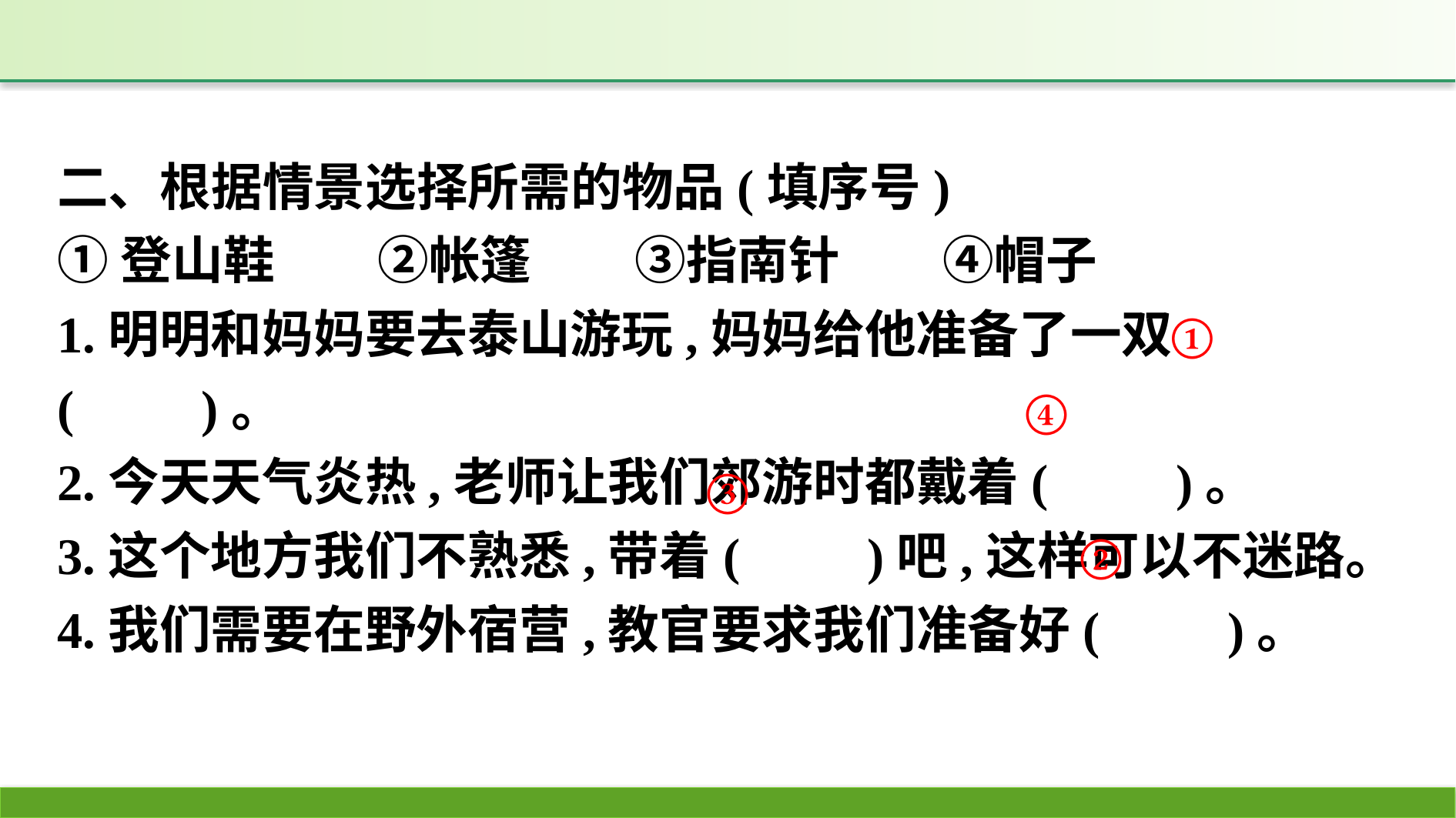

二、根据情景选择所需的物品(填序号)
①登山鞋　　②帐篷　　③指南针　　④帽子
1.明明和妈妈要去泰山游玩,妈妈给他准备了一双(　　)。
2.今天天气炎热,老师让我们郊游时都戴着(　　)。
3.这个地方我们不熟悉,带着(　　)吧,这样可以不迷路。
4.我们需要在野外宿营,教官要求我们准备好(　　)。
①
④
③
②